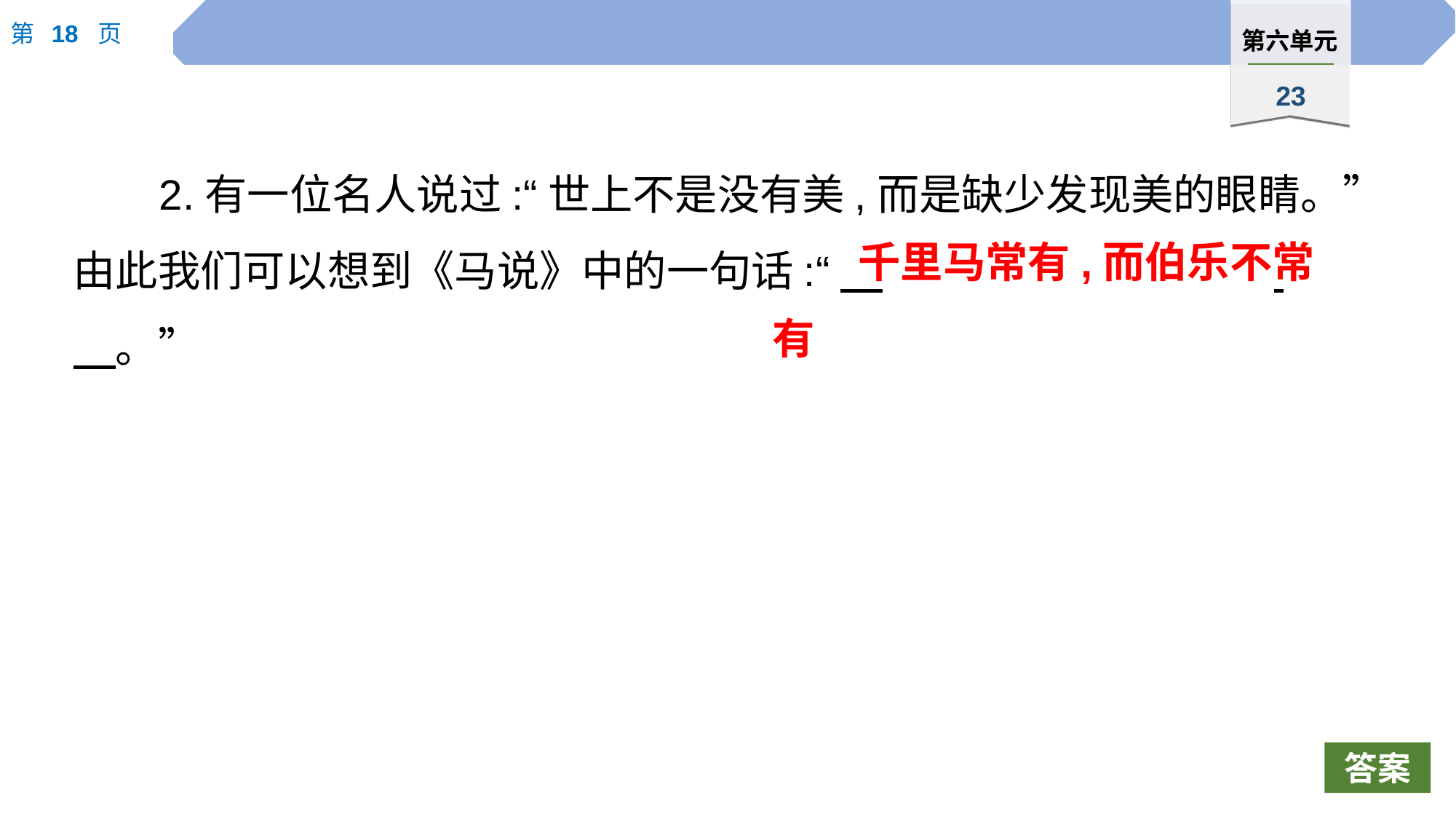

2.有一位名人说过:“世上不是没有美,而是缺少发现美的眼睛。”由此我们可以想到《马说》中的一句话:“　				  　。”
千里马常有,而伯乐不常有
答案